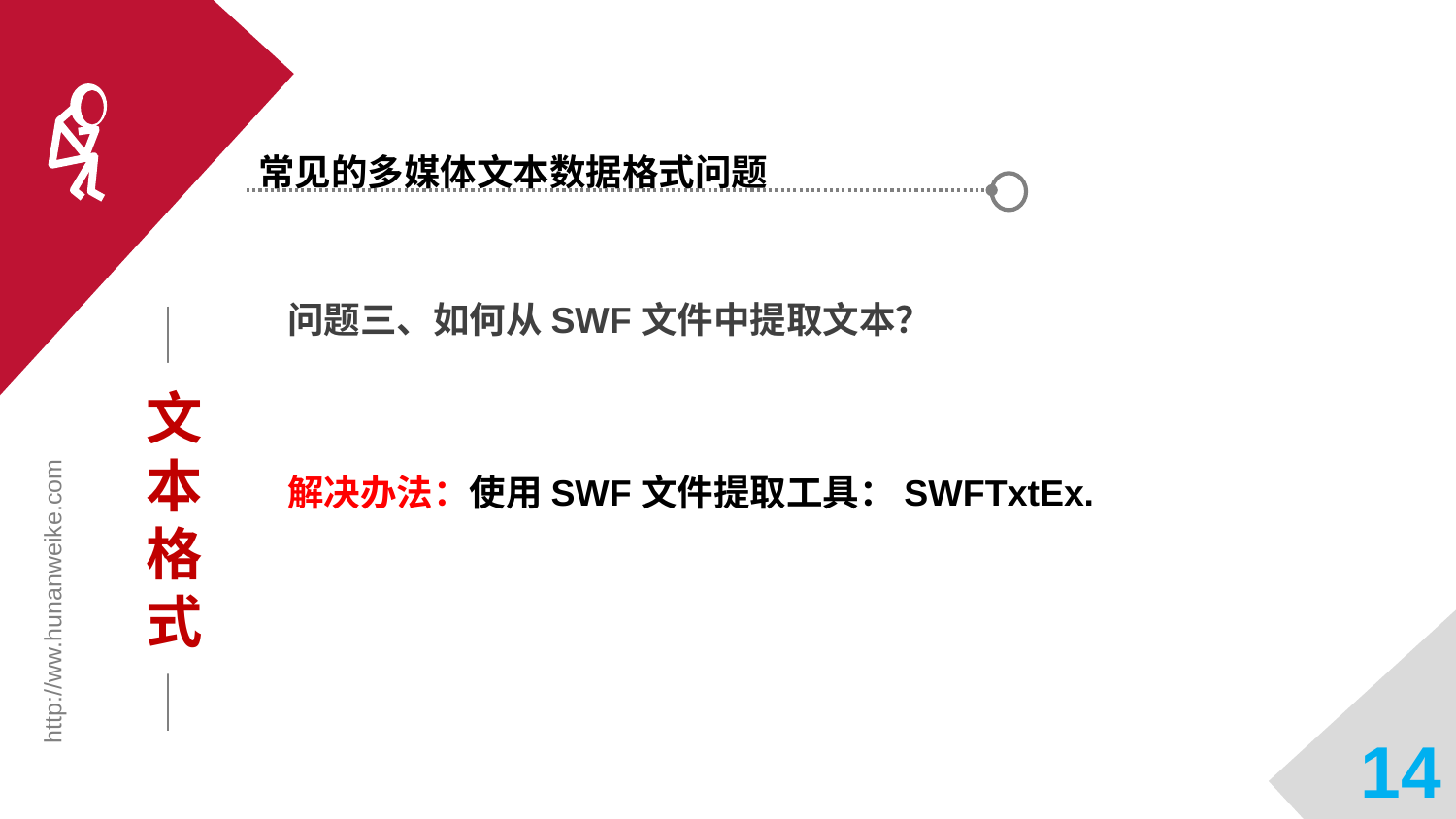

常见的多媒体文本数据格式问题

问题三、如何从SWF文件中提取文本？
文本格式
解决办法：使用SWF文件提取工具：SWFTxtEx.
http://ww.hunanweike.com

14